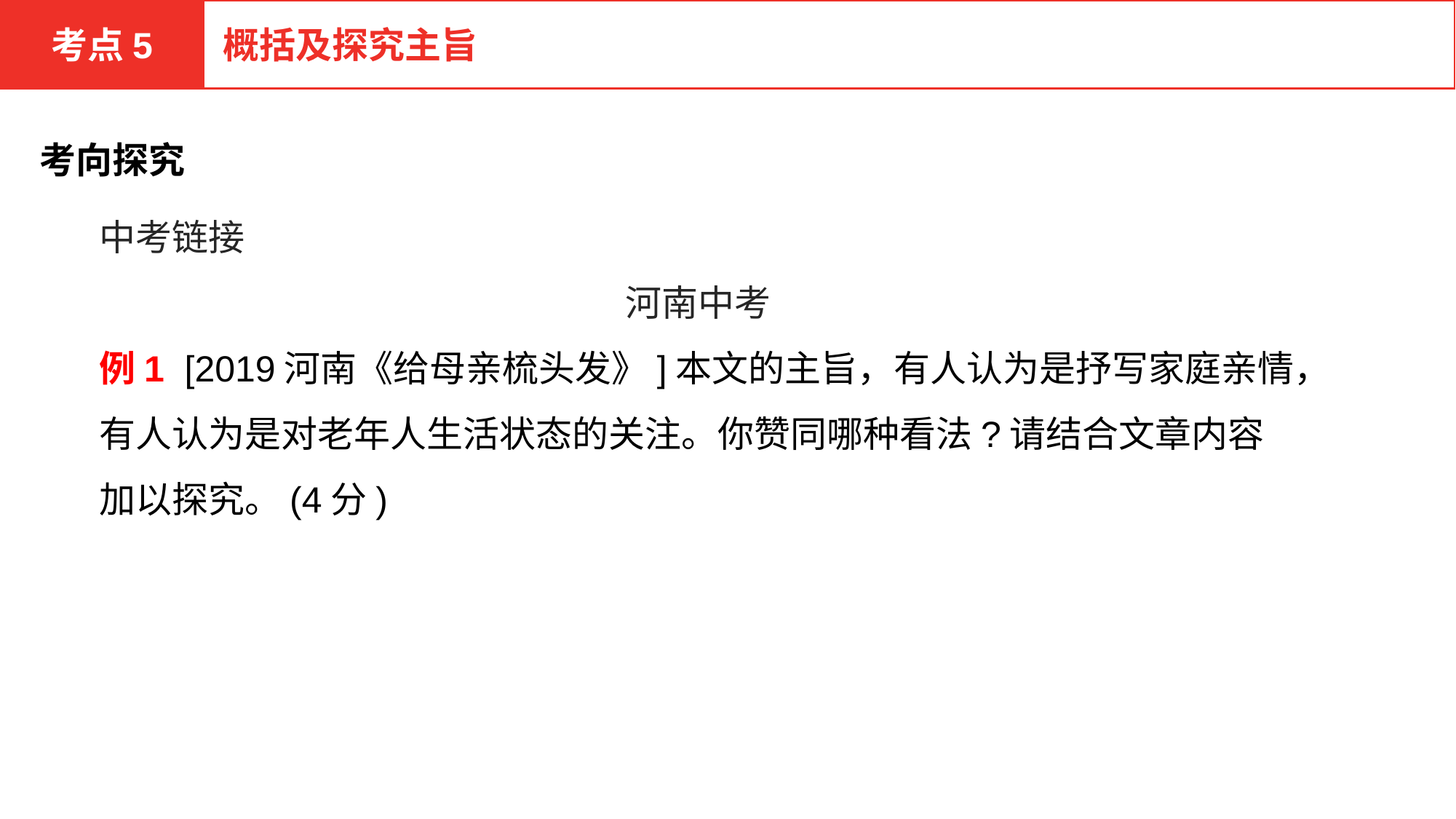

考点5
概括及探究主旨
考向探究
中考链接
河南中考
例1  [2019河南《给母亲梳头发》]本文的主旨，有人认为是抒写家庭亲情，有人认为是对老年人生活状态的关注。你赞同哪种看法?请结合文章内容加以探究。(4分)